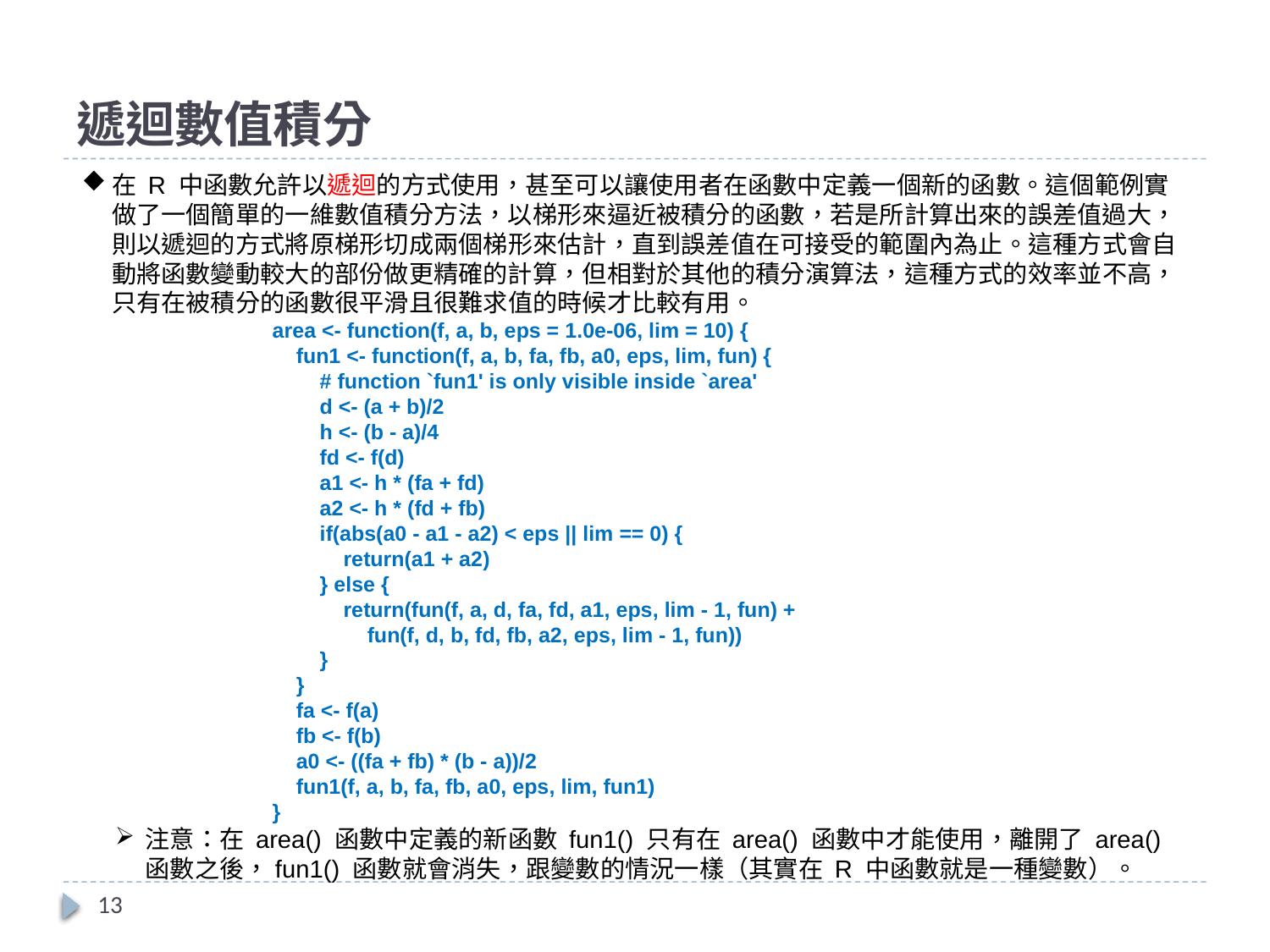

# 遞迴數值積分
在 R 中函數允許以遞迴的方式使用，甚至可以讓使用者在函數中定義一個新的函數。這個範例實做了一個簡單的一維數值積分方法，以梯形來逼近被積分的函數，若是所計算出來的誤差值過大，則以遞迴的方式將原梯形切成兩個梯形來估計，直到誤差值在可接受的範圍內為止。這種方式會自動將函數變動較大的部份做更精確的計算，但相對於其他的積分演算法，這種方式的效率並不高，只有在被積分的函數很平滑且很難求值的時候才比較有用。
area <- function(f, a, b, eps = 1.0e-06, lim = 10) {
    fun1 <- function(f, a, b, fa, fb, a0, eps, lim, fun) {
        # function `fun1' is only visible inside `area'
        d <- (a + b)/2
        h <- (b - a)/4
        fd <- f(d)
        a1 <- h * (fa + fd)
        a2 <- h * (fd + fb)
        if(abs(a0 - a1 - a2) < eps || lim == 0) {
            return(a1 + a2)
        } else {
            return(fun(f, a, d, fa, fd, a1, eps, lim - 1, fun) +
                fun(f, d, b, fd, fb, a2, eps, lim - 1, fun))
        }
    }
    fa <- f(a)
    fb <- f(b)
    a0 <- ((fa + fb) * (b - a))/2
    fun1(f, a, b, fa, fb, a0, eps, lim, fun1)
}
注意：在 area() 函數中定義的新函數 fun1() 只有在 area() 函數中才能使用，離開了 area() 函數之後，fun1() 函數就會消失，跟變數的情況一樣（其實在 R 中函數就是一種變數）。
13